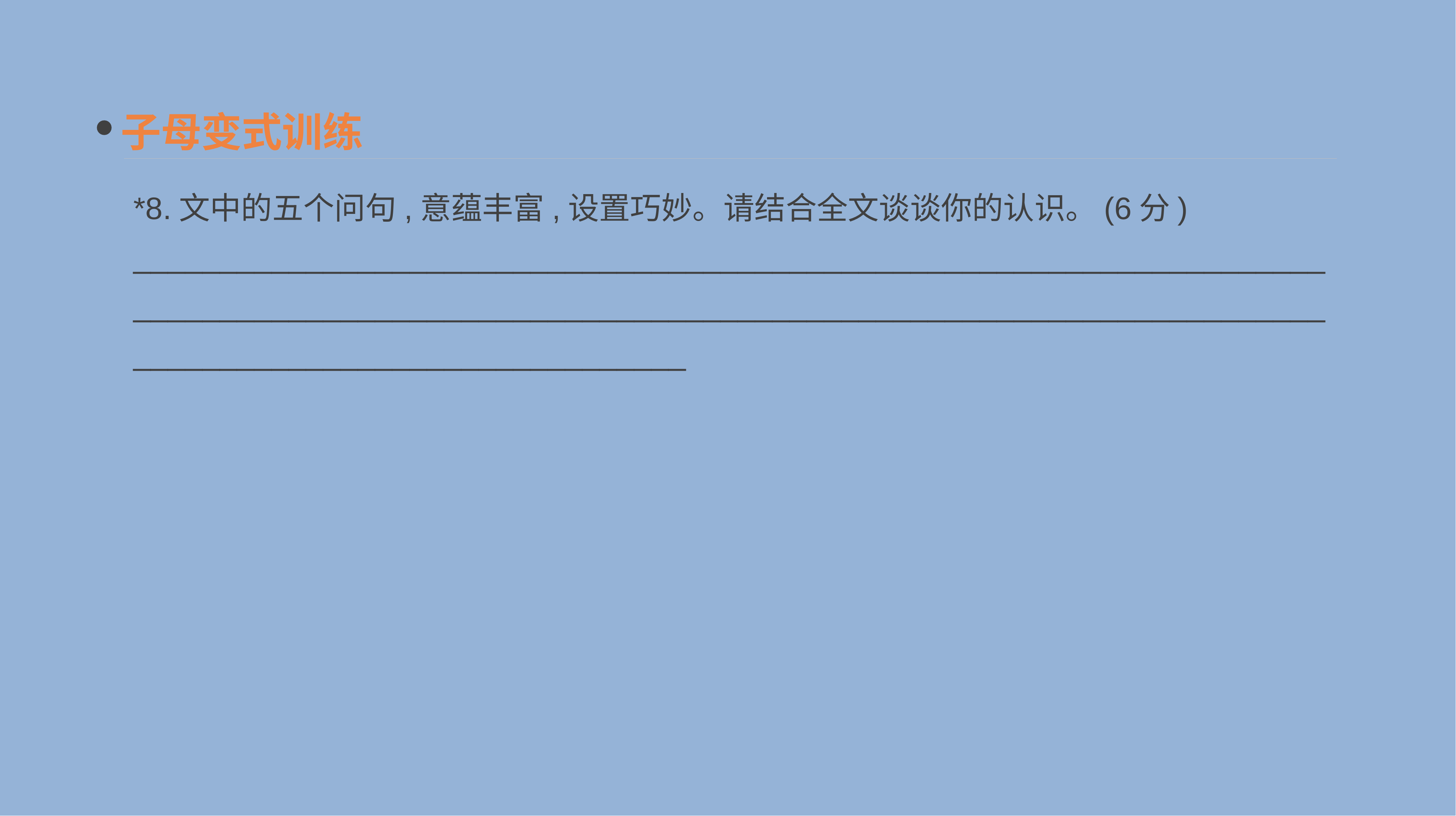

子母变式训练

*8.文中的五个问句,意蕴丰富,设置巧妙。请结合全文谈谈你的认识。(6分)
__________________________________________________________________________________________________________________________________________________________________________